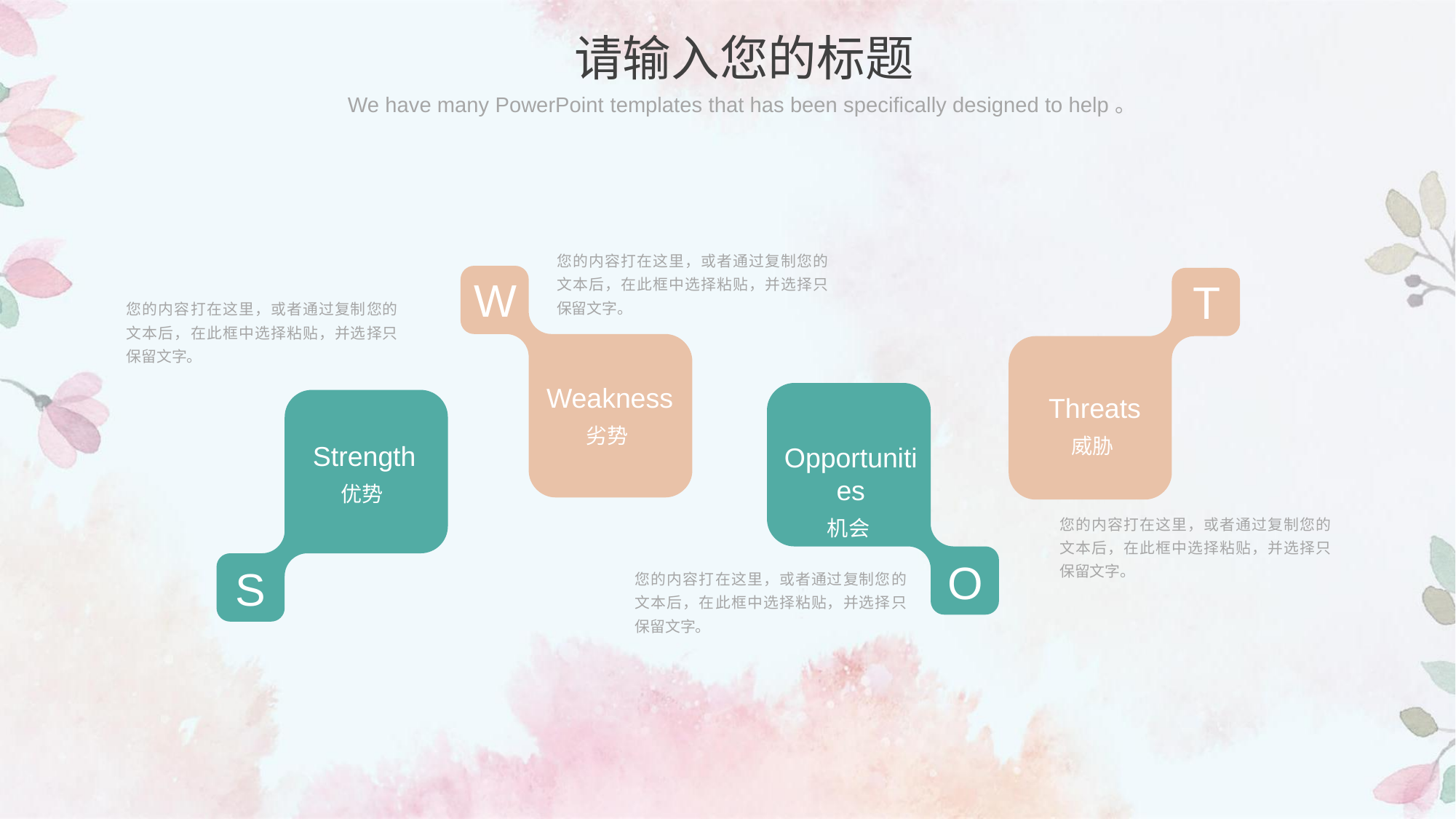

请输入您的标题
We have many PowerPoint templates that has been specifically designed to help。
您的内容打在这里，或者通过复制您的文本后，在此框中选择粘贴，并选择只保留文字。

W
Weakness
劣势

T
Threats
威胁
您的内容打在这里，或者通过复制您的文本后，在此框中选择粘贴，并选择只保留文字。

O
Opportunities
机会

S
Strength
优势
您的内容打在这里，或者通过复制您的文本后，在此框中选择粘贴，并选择只保留文字。
您的内容打在这里，或者通过复制您的文本后，在此框中选择粘贴，并选择只保留文字。